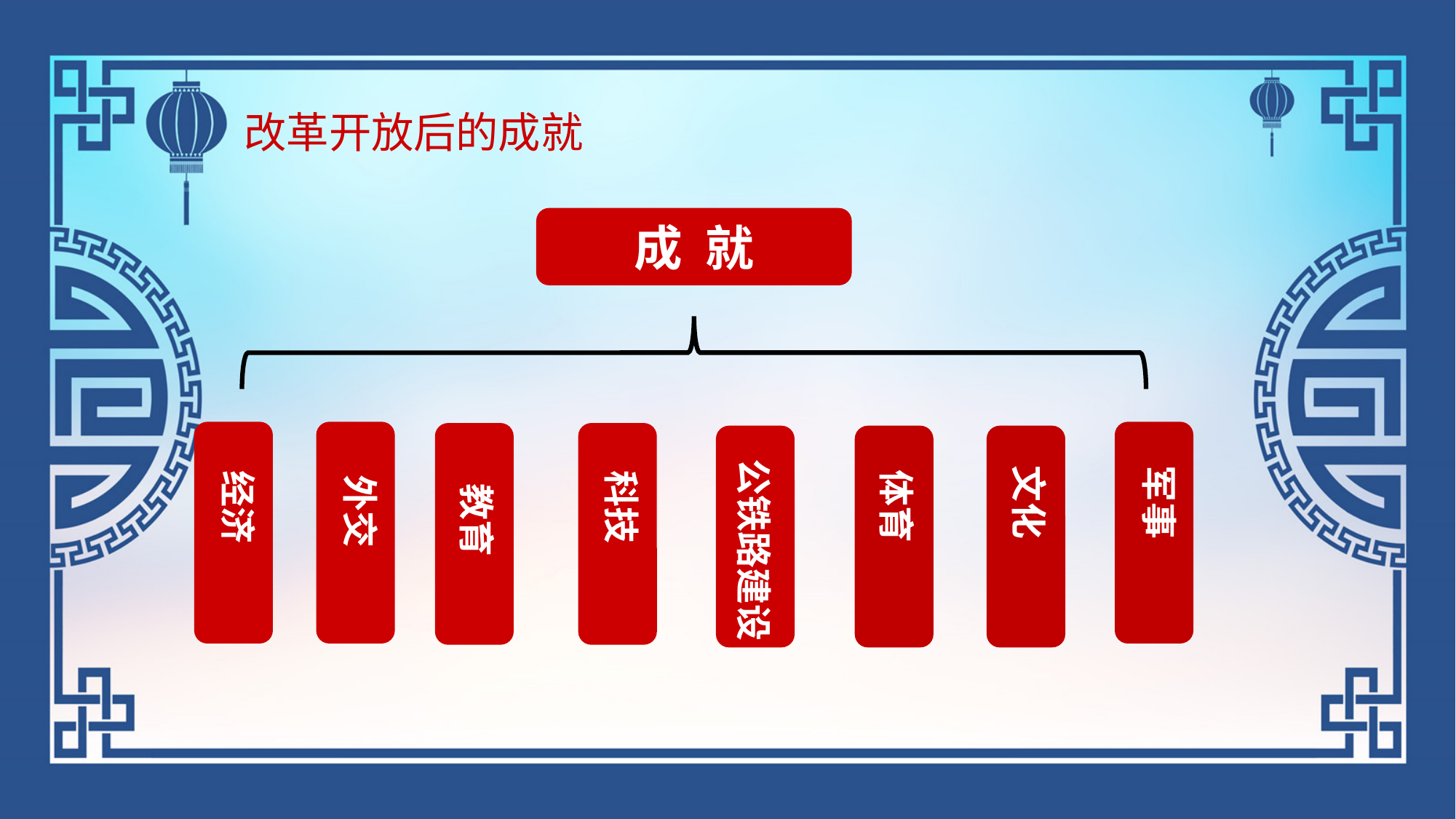

改革开放后的成就
成  就

公铁路建设
文化
军事
体育
经济
科技
外交
教育